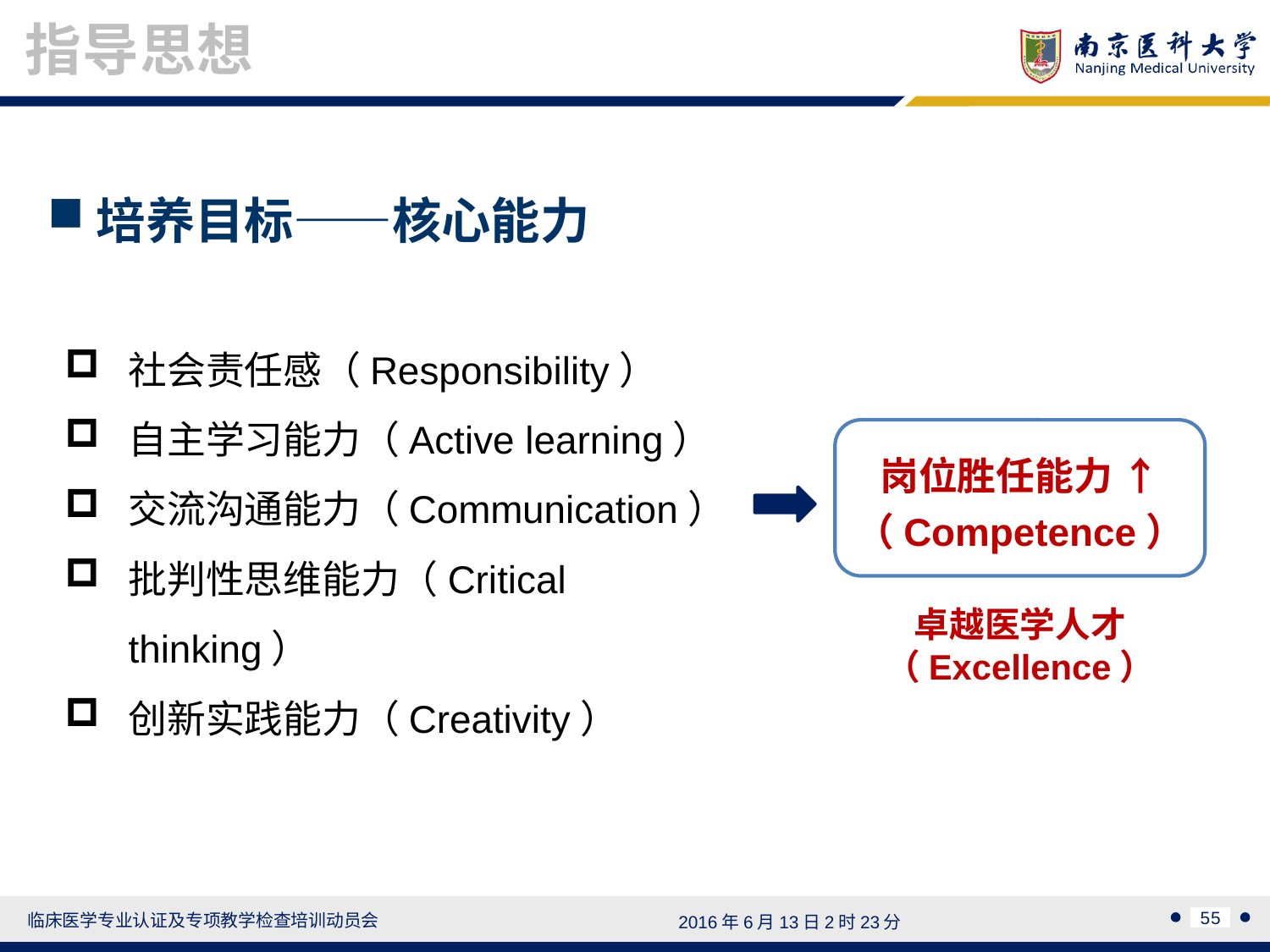

指导思想
培养目标——核心能力
社会责任感（Responsibility）
自主学习能力（Active learning）
交流沟通能力（Communication）
批判性思维能力（Critical thinking）
创新实践能力（Creativity）
岗位胜任能力 ↑
（Competence）

卓越医学人才
（Excellence）